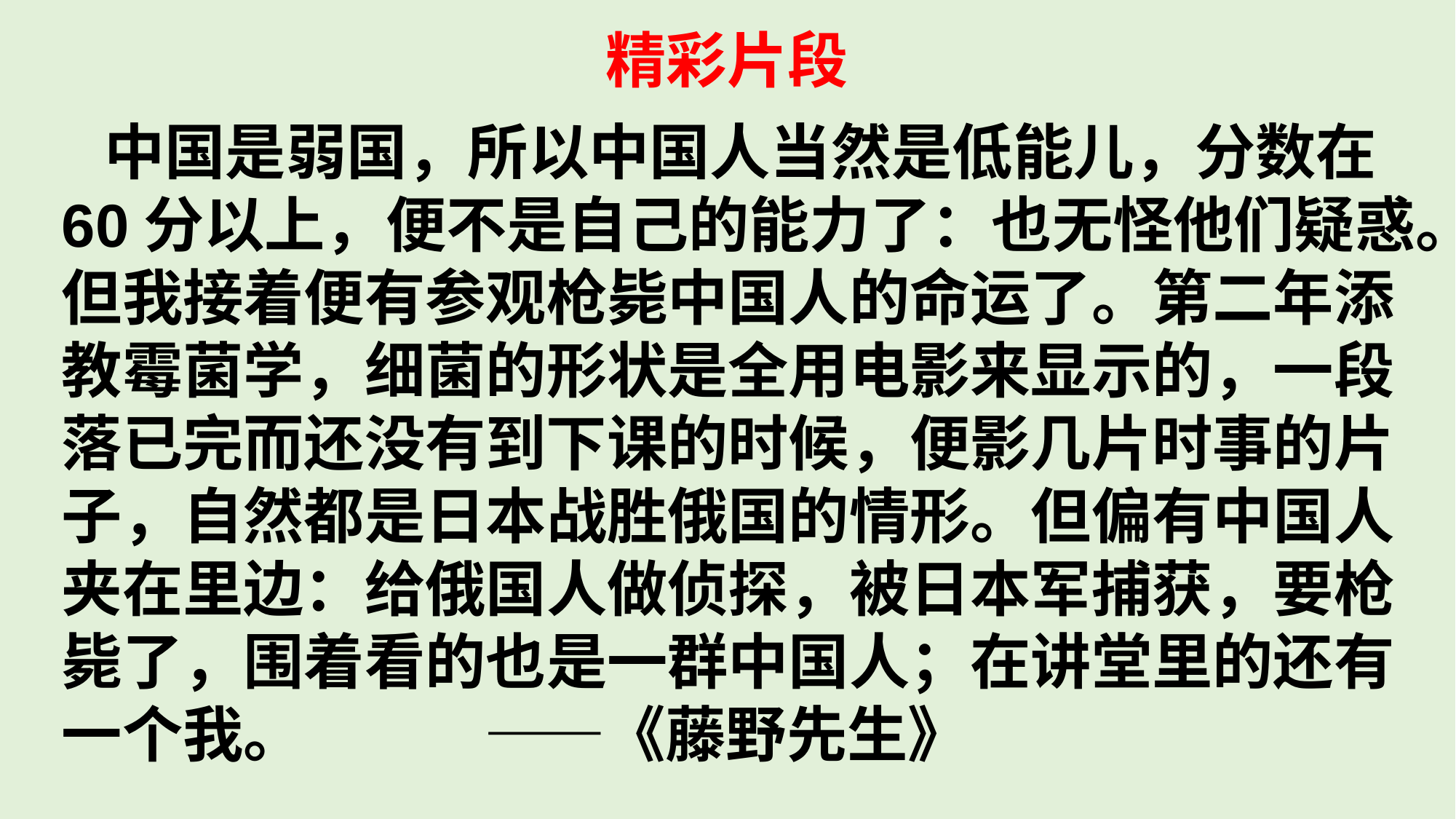

# 精彩片段
     中国是弱国，所以中国人当然是低能儿，分数在60分以上，便不是自己的能力了：也无怪他们疑惑。但我接着便有参观枪毙中国人的命运了。第二年添教霉菌学，细菌的形状是全用电影来显示的，一段落已完而还没有到下课的时候，便影几片时事的片子，自然都是日本战胜俄国的情形。但偏有中国人夹在里边：给俄国人做侦探，被日本军捕获，要枪毙了，围着看的也是一群中国人；在讲堂里的还有一个我。             ——《藤野先生》